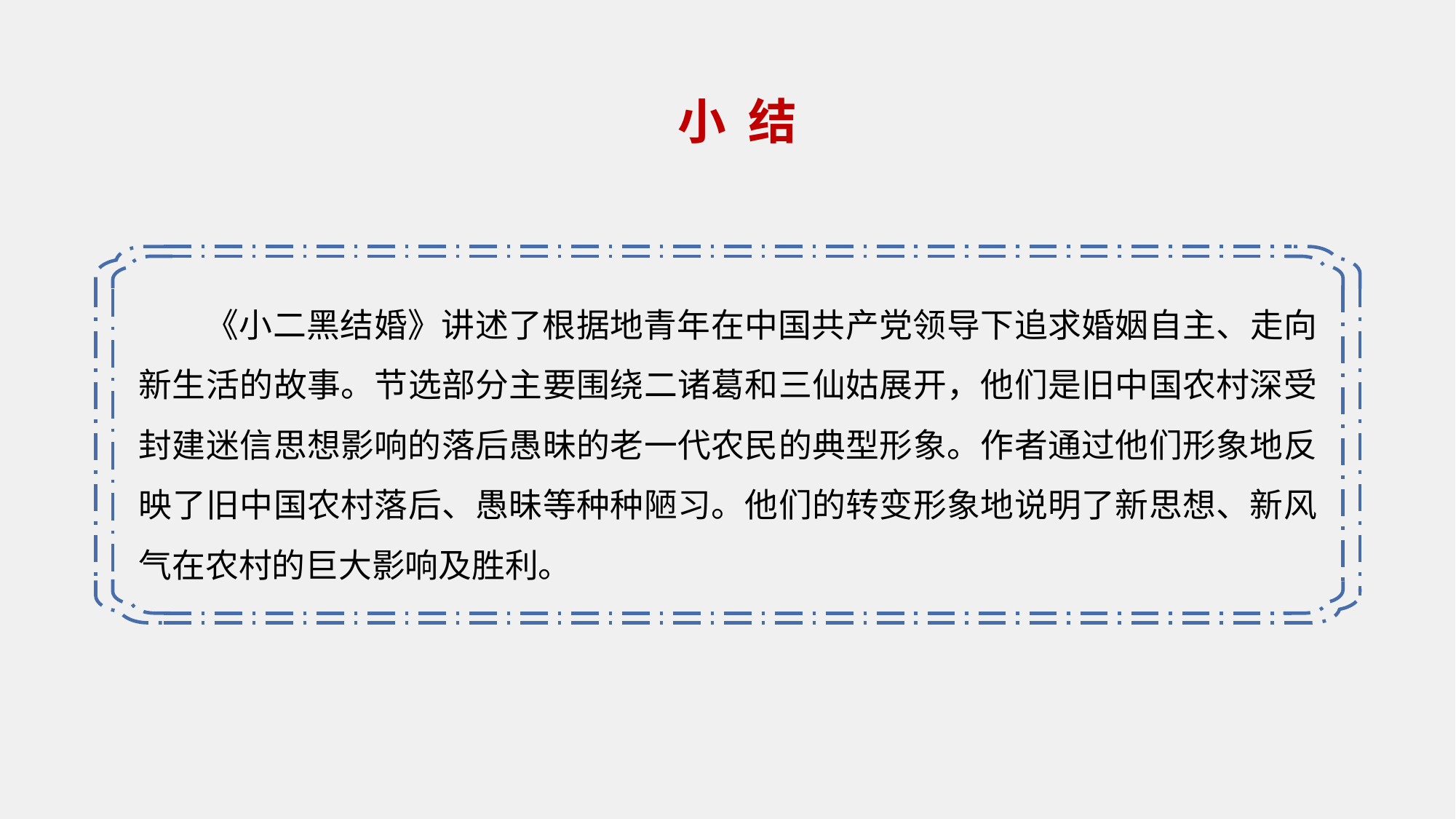

小  结

《小二黑结婚》讲述了根据地青年在中国共产党领导下追求婚姻自主、走向新生活的故事。节选部分主要围绕二诸葛和三仙姑展开，他们是旧中国农村深受封建迷信思想影响的落后愚昧的老一代农民的典型形象。作者通过他们形象地反映了旧中国农村落后、愚昧等种种陋习。他们的转变形象地说明了新思想、新风气在农村的巨大影响及胜利。